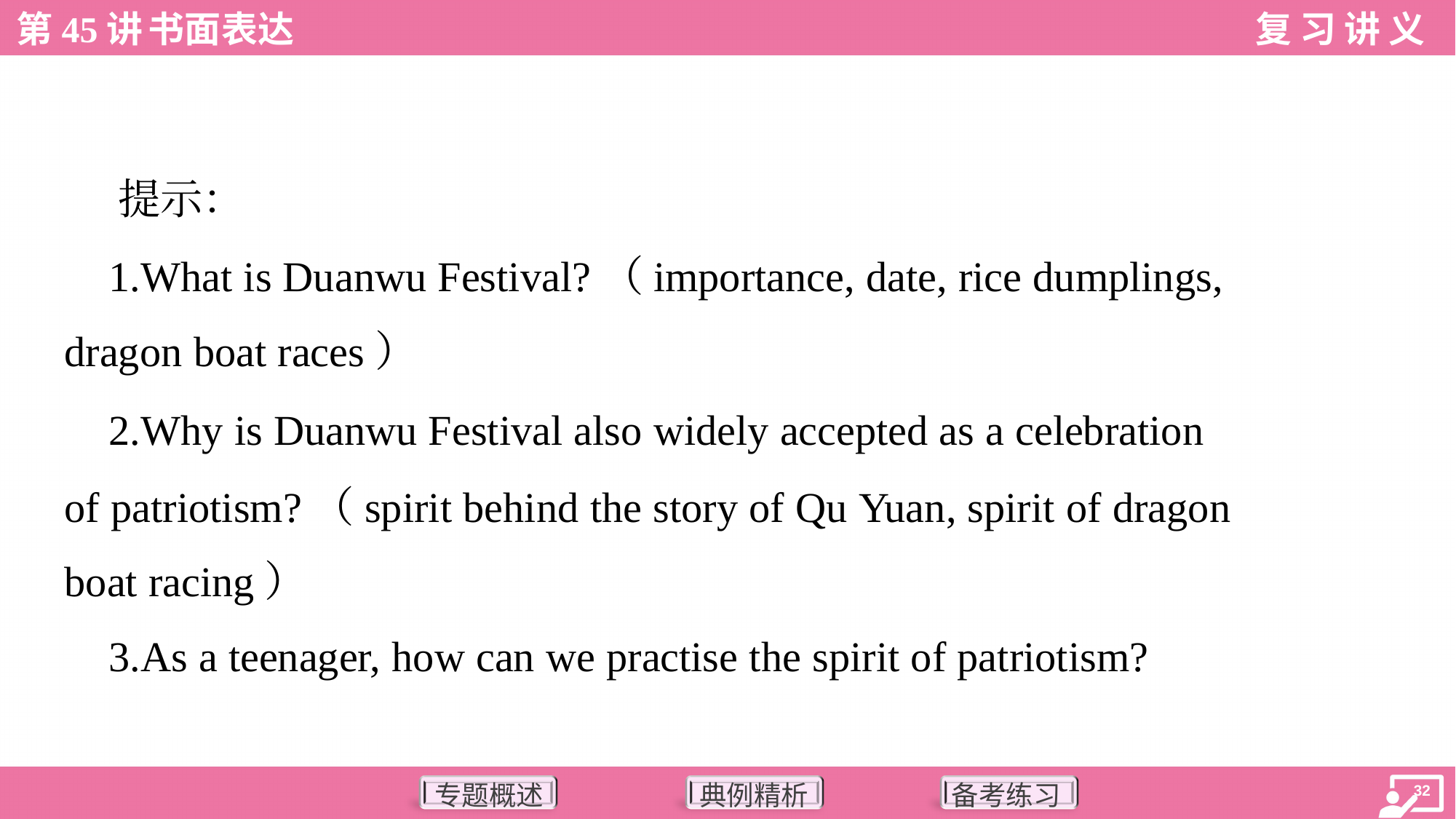

提示：
    1.What is Duanwu Festival?（importance, date, rice dumplings,
dragon boat races）
    2.Why is Duanwu Festival also widely accepted as a celebration
of patriotism?（spirit behind the story of Qu Yuan, spirit of dragon
boat racing）
    3.As a teenager, how can we practise the spirit of patriotism?